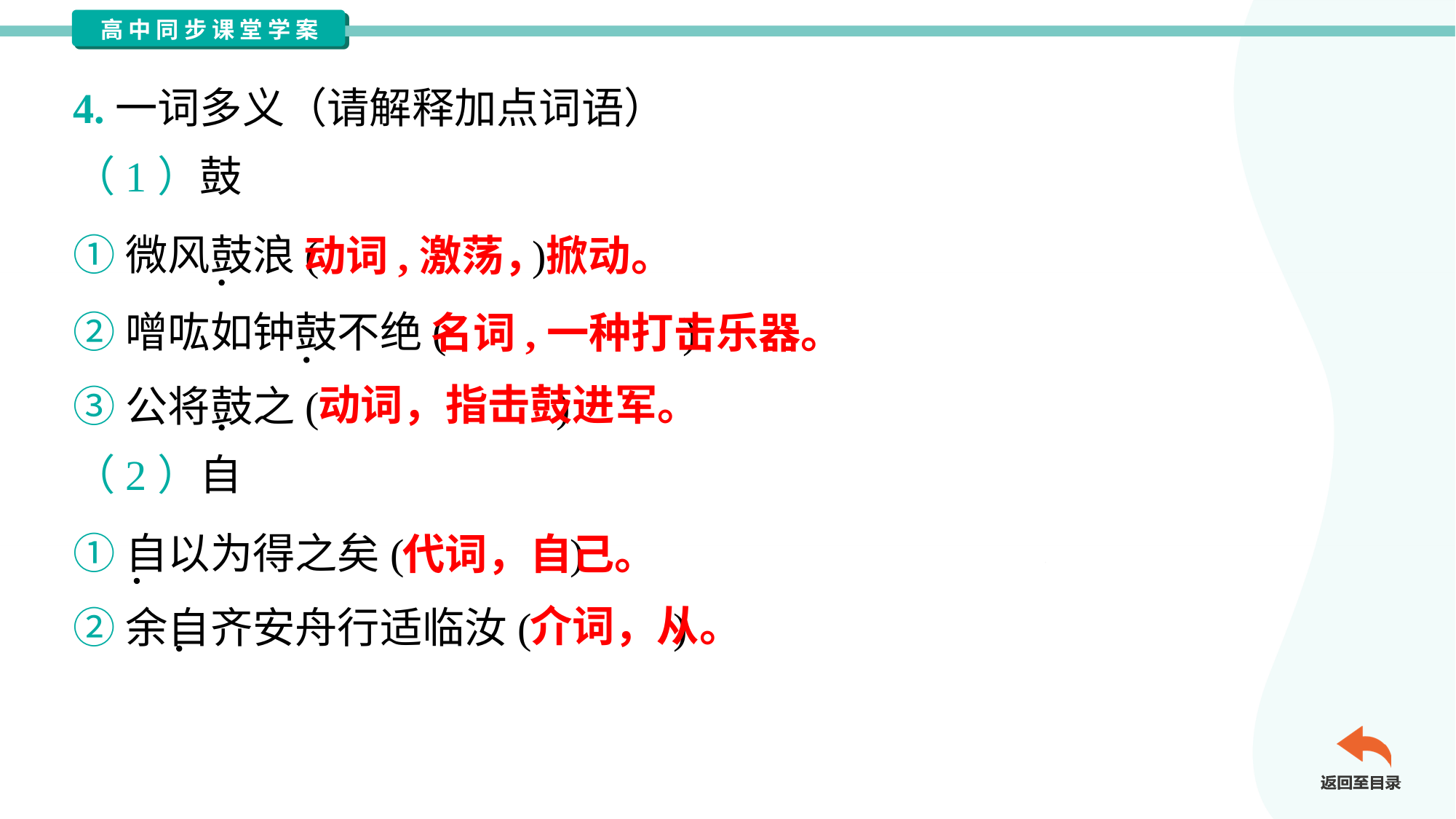

4.一词多义（请解释加点词语）
（1）鼓
①微风鼓浪(                  )
②噌吰如钟鼓不绝(                    )
③公将鼓之(                    )
动词,激荡，掀动。
名词,一种打击乐器。

动词，指击鼓进军。

（2）自

①自以为得之矣(              )
②余自齐安舟行适临汝(            )
代词，自己。
介词，从。